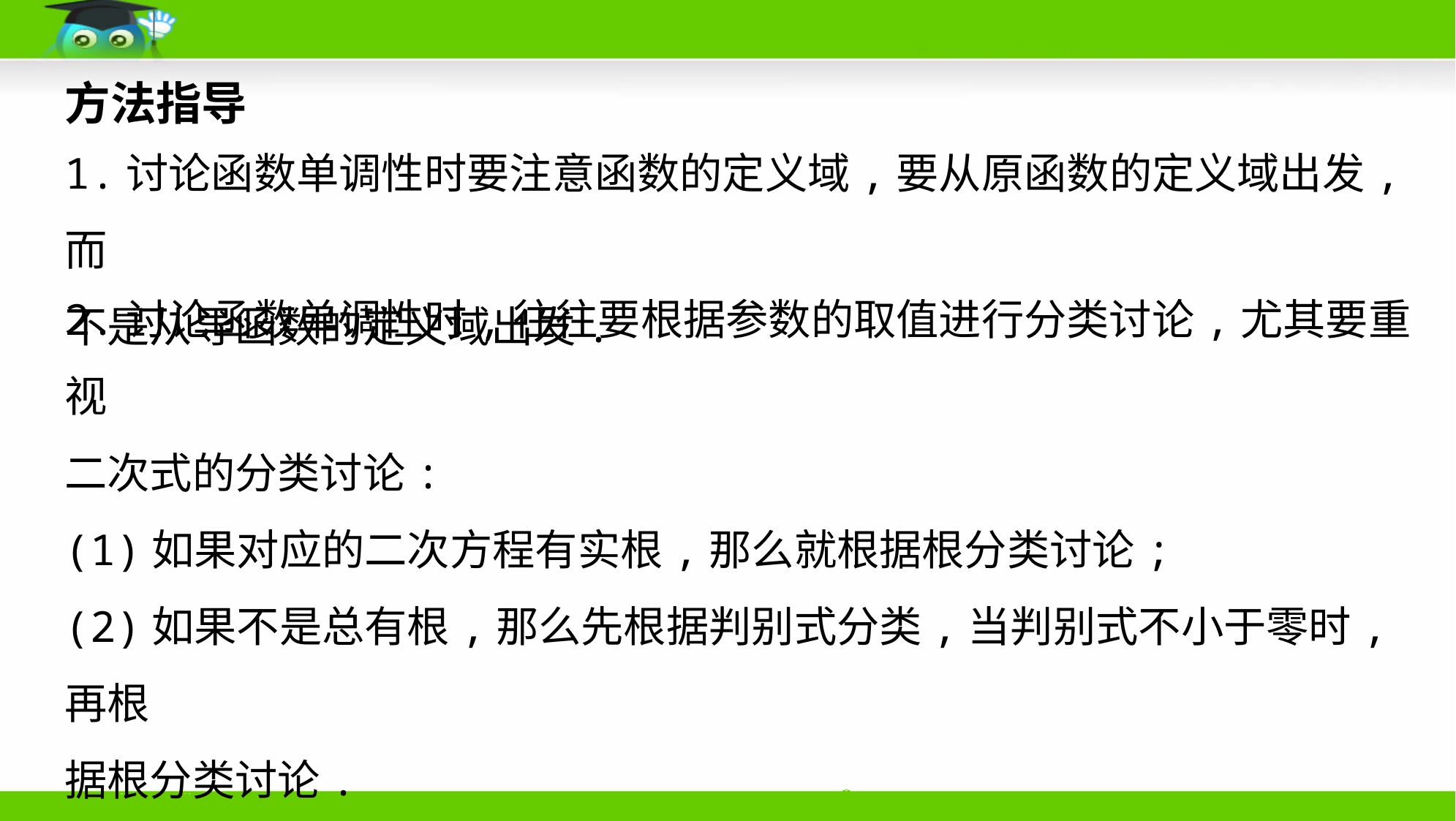

方法指导
1.讨论函数单调性时要注意函数的定义域,要从原函数的定义域出发,而
不是从导函数的定义域出发.
2.讨论函数单调性时,往往要根据参数的取值进行分类讨论,尤其要重视
二次式的分类讨论:
(1)如果对应的二次方程有实根,那么就根据根分类讨论;
(2)如果不是总有根,那么先根据判别式分类,当判别式不小于零时,再根
据根分类讨论.